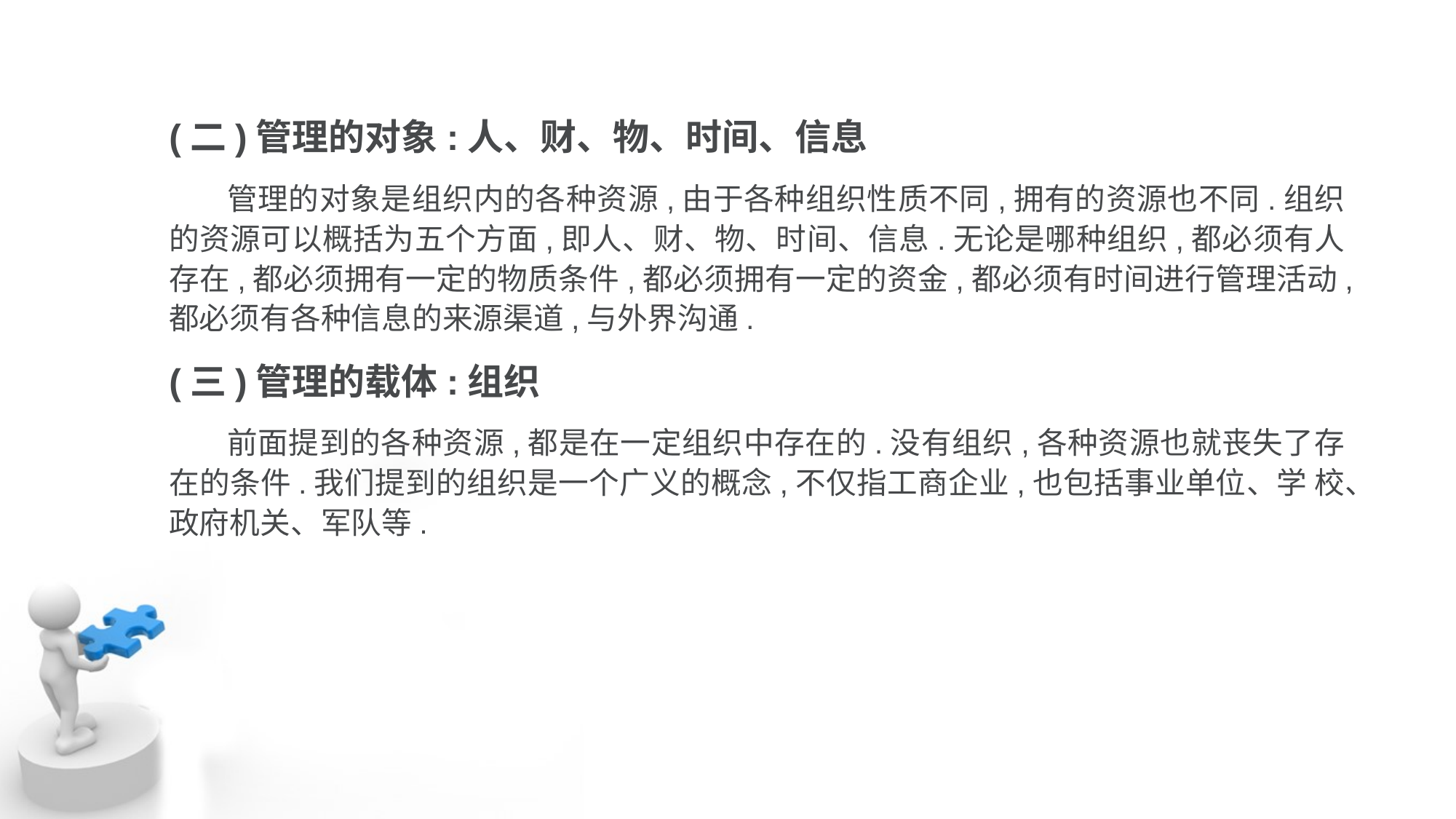

(二)管理的对象:人、财、物、时间、信息
       管理的对象是组织内的各种资源,由于各种组织性质不同,拥有的资源也不同.组织的资源可以概括为五个方面,即人、财、物、时间、信息.无论是哪种组织,都必须有人存在,都必须拥有一定的物质条件,都必须拥有一定的资金,都必须有时间进行管理活动,都必须有各种信息的来源渠道,与外界沟通.
(三)管理的载体:组织
       前面提到的各种资源,都是在一定组织中存在的.没有组织,各种资源也就丧失了存在的条件.我们提到的组织是一个广义的概念,不仅指工商企业,也包括事业单位、学 校、政府机关、军队等.